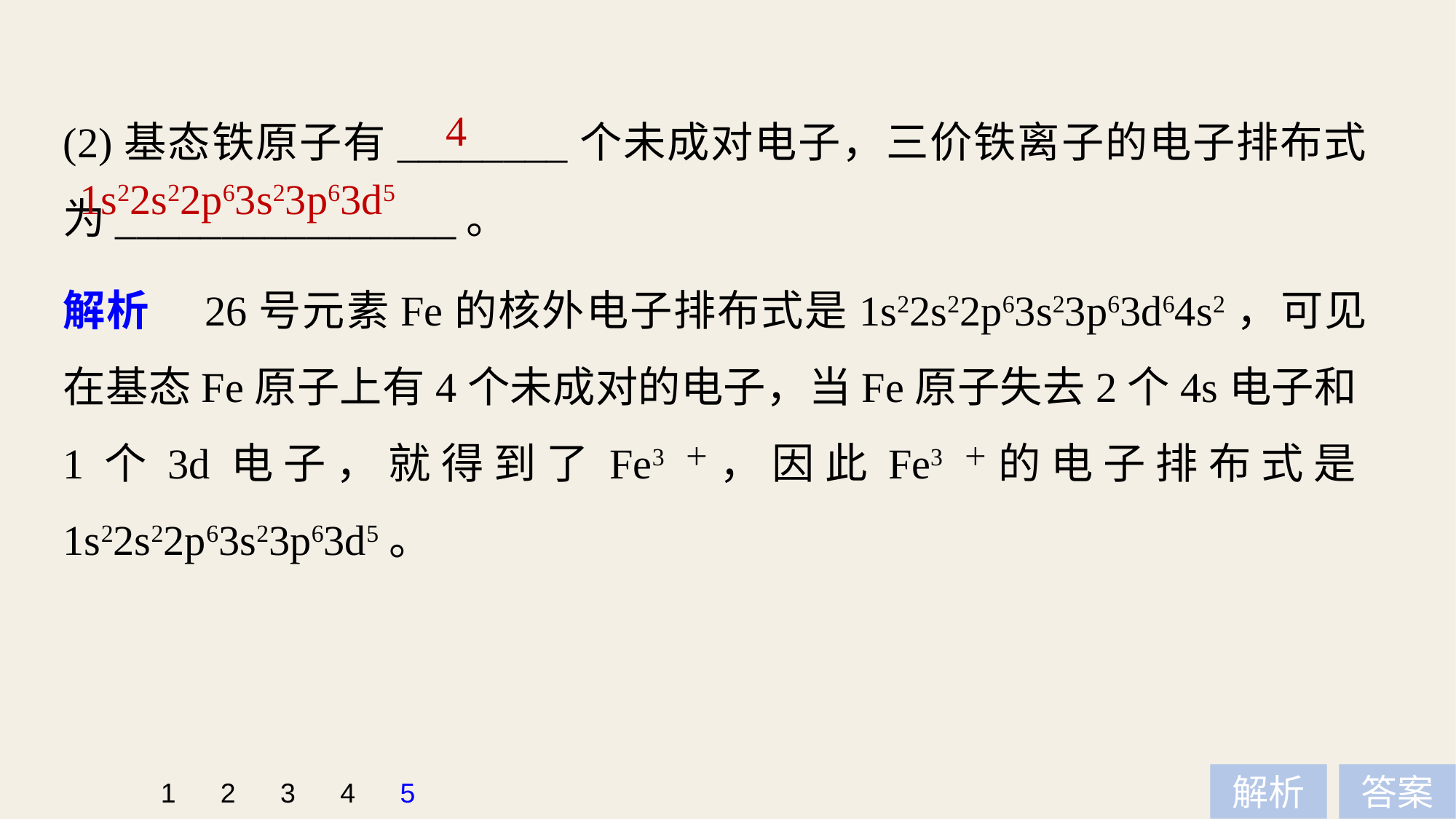

(2)基态铁原子有________个未成对电子，三价铁离子的电子排布式为________________。
4
1s22s22p63s23p63d5
解析　26号元素Fe的核外电子排布式是1s22s22p63s23p63d64s2，可见在基态Fe原子上有4个未成对的电子，当Fe原子失去2个4s电子和1个3d电子，就得到了Fe3＋，因此Fe3＋的电子排布式是1s22s22p63s23p63d5。
1
2
3
4
5
解析
答案